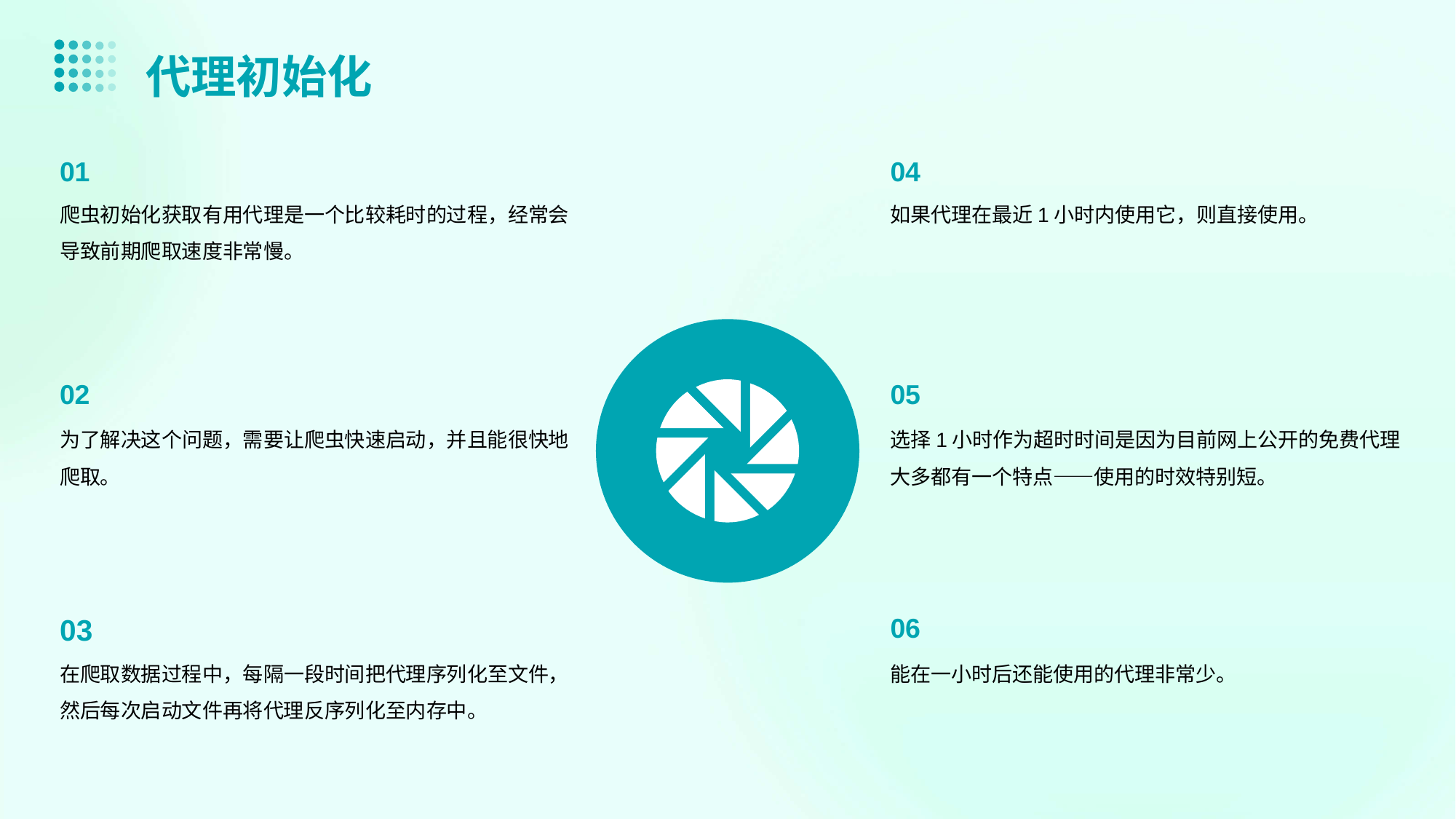

代理初始化

01
04
爬虫初始化获取有用代理是一个比较耗时的过程，经常会导致前期爬取速度非常慢。
如果代理在最近1小时内使用它，则直接使用。

02
05

为了解决这个问题，需要让爬虫快速启动，并且能很快地爬取。
选择1小时作为超时时间是因为目前网上公开的免费代理大多都有一个特点——使用的时效特别短。
03
06
在爬取数据过程中，每隔一段时间把代理序列化至文件，然后每次启动文件再将代理反序列化至内存中。
能在一小时后还能使用的代理非常少。